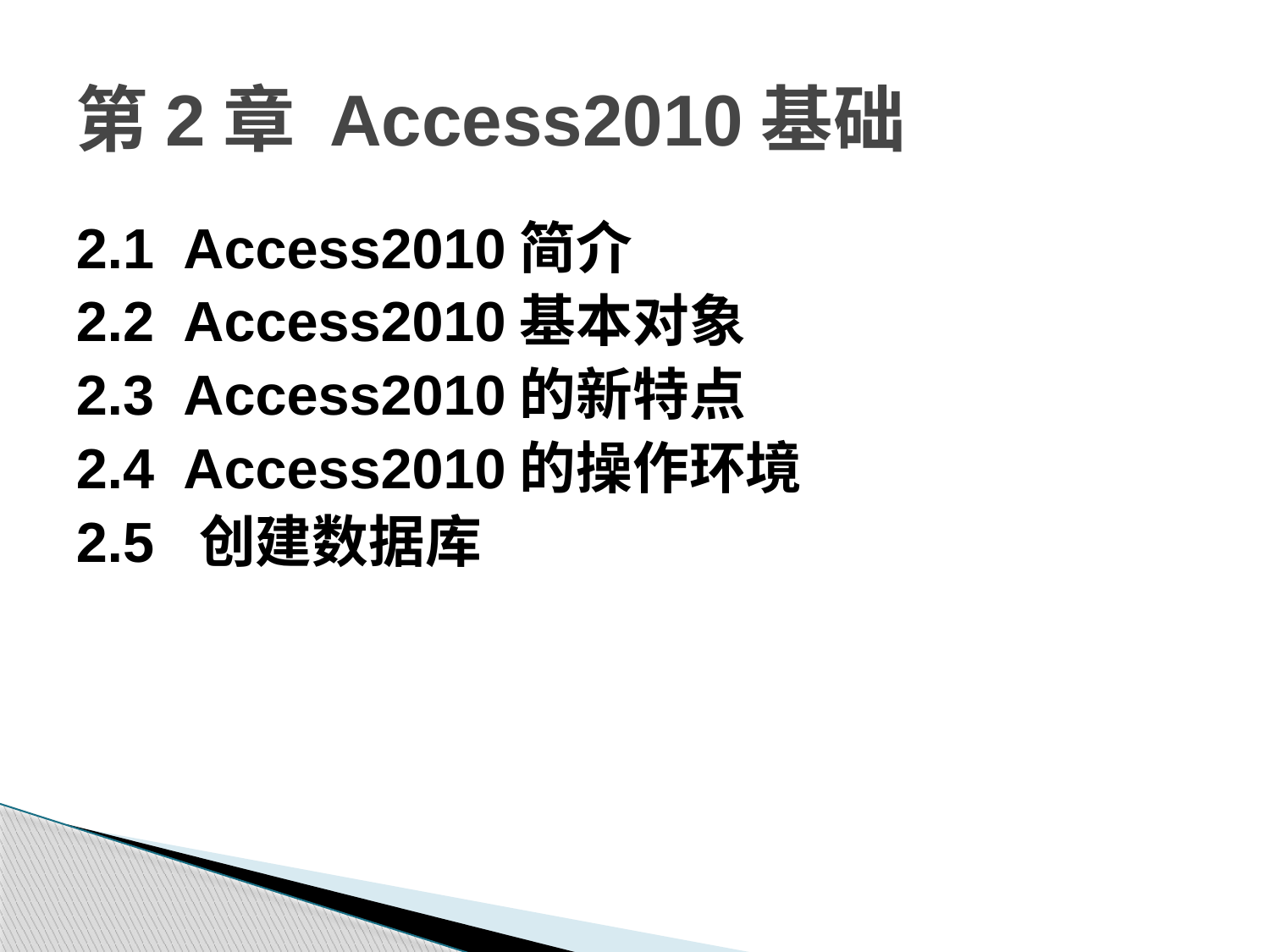

# 第2章 Access2010基础
2.1  Access2010简介
2.2  Access2010基本对象
2.3  Access2010的新特点
2.4  Access2010的操作环境
2.5  创建数据库